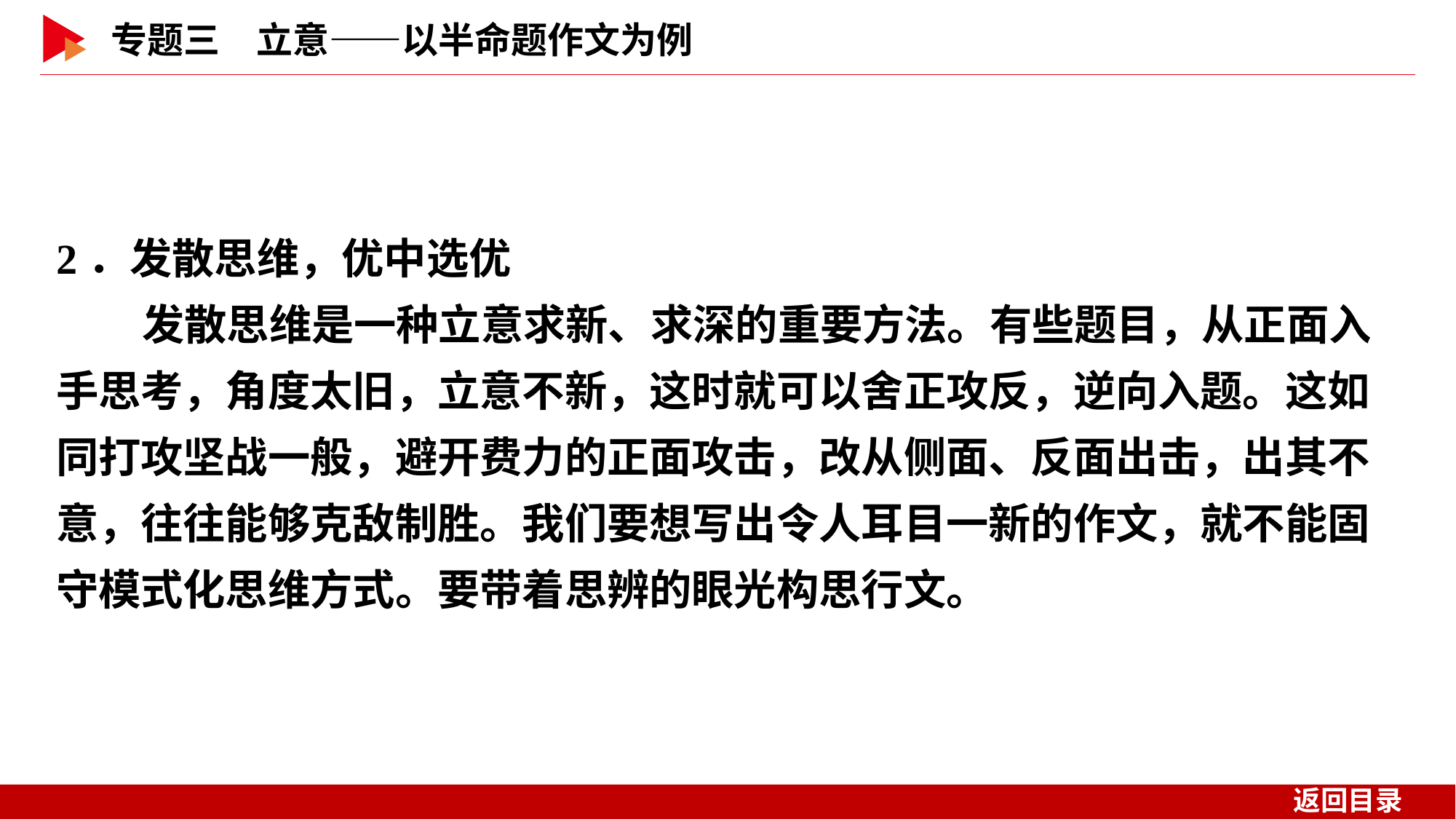

2．发散思维，优中选优
发散思维是一种立意求新、求深的重要方法。有些题目，从正面入手思考，角度太旧，立意不新，这时就可以舍正攻反，逆向入题。这如同打攻坚战一般，避开费力的正面攻击，改从侧面、反面出击，出其不意，往往能够克敌制胜。我们要想写出令人耳目一新的作文，就不能固守模式化思维方式。要带着思辨的眼光构思行文。